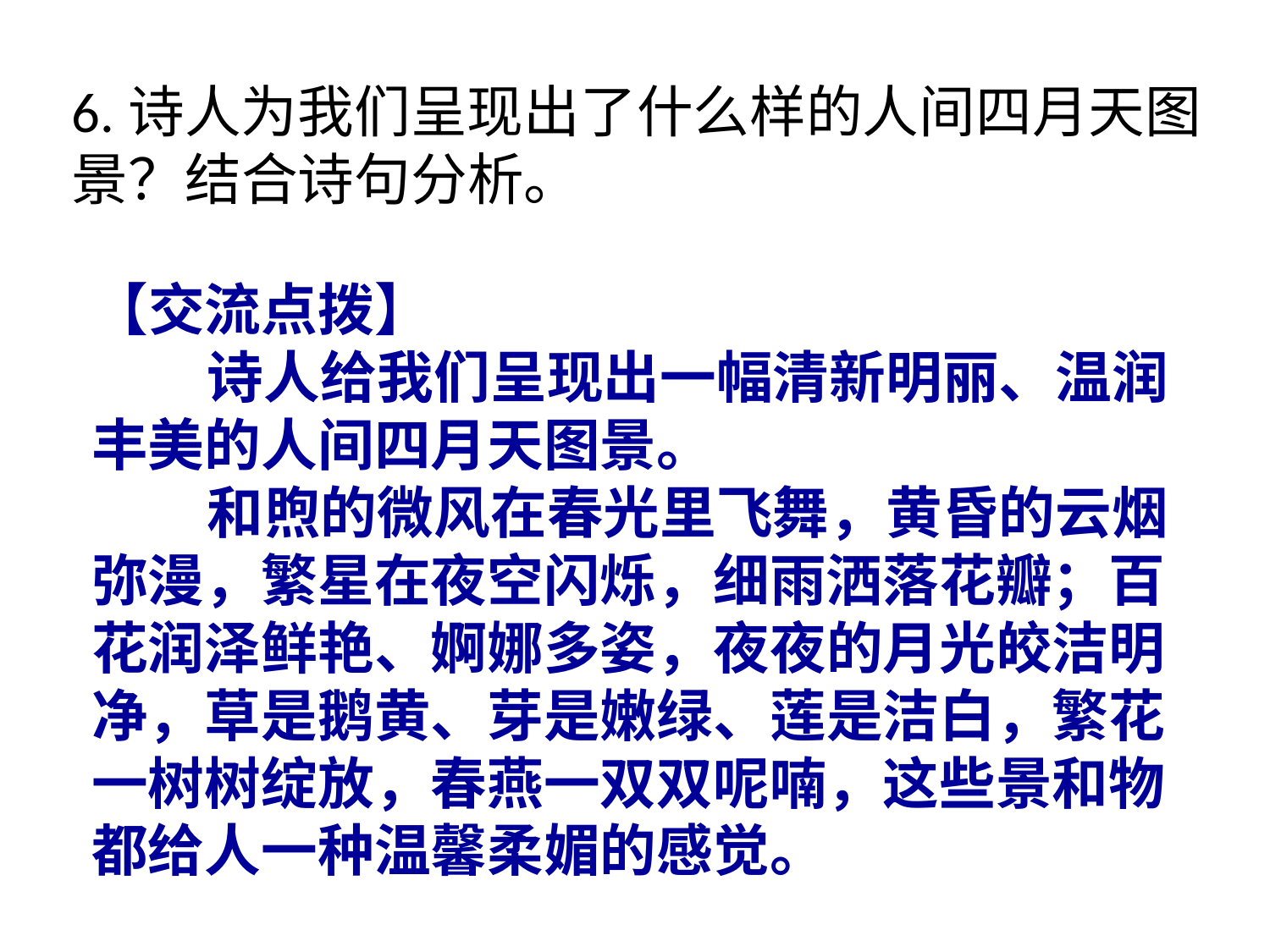

6.诗人为我们呈现出了什么样的人间四月天图景？结合诗句分析。
【交流点拨】 
         诗人给我们呈现出一幅清新明丽、温润丰美的人间四月天图景。 
         和煦的微风在春光里飞舞，黄昏的云烟弥漫，繁星在夜空闪烁，细雨洒落花瓣；百花润泽鲜艳、婀娜多姿，夜夜的月光皎洁明净，草是鹅黄、芽是嫩绿、莲是洁白，繁花一树树绽放，春燕一双双呢喃，这些景和物都给人一种温馨柔媚的感觉。